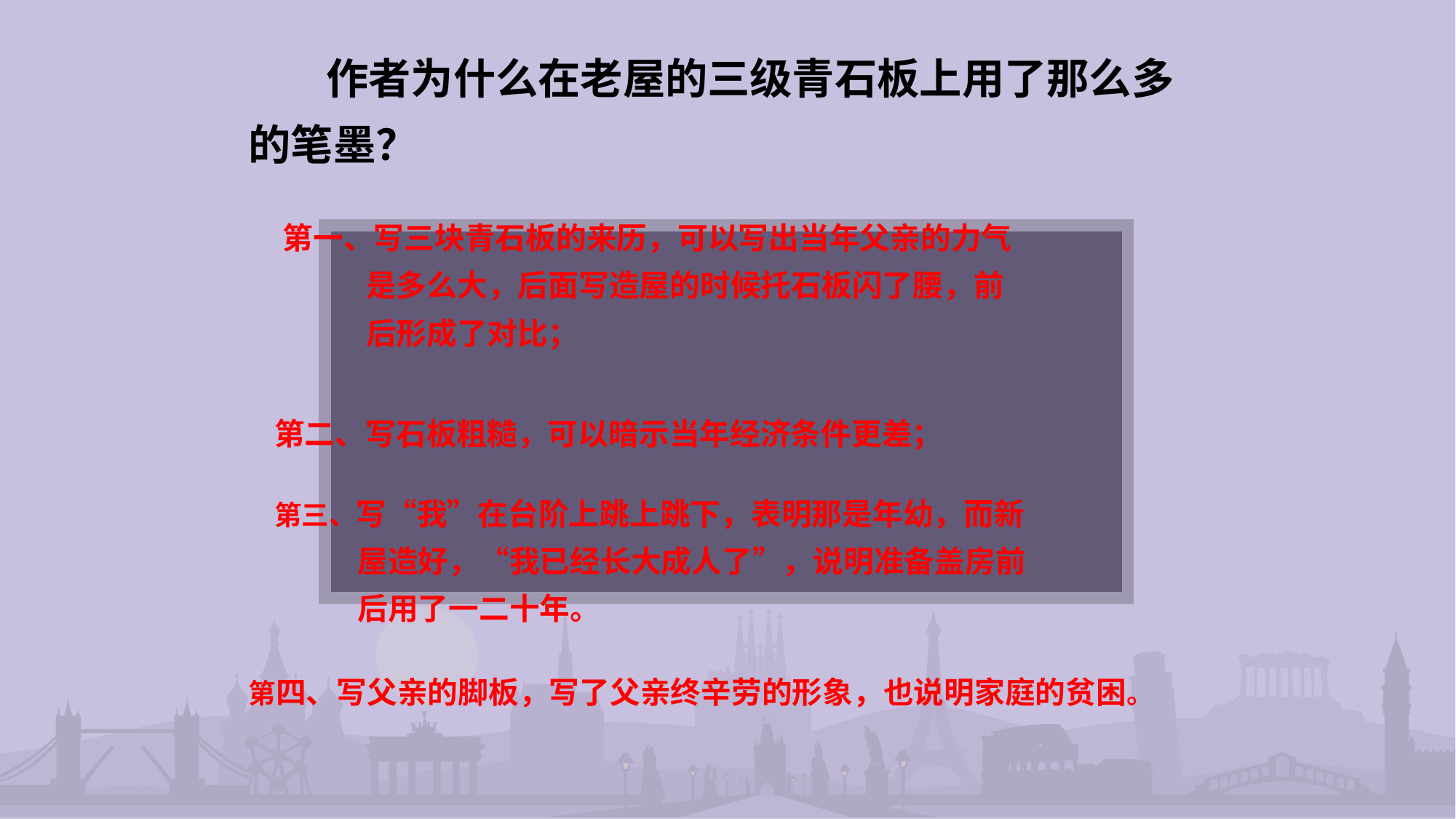

#
       作者为什么在老屋的三级青石板上用了那么多的笔墨？
第一、写三块青石板的来历，可以写出当年父亲的力气
           是多么大，后面写造屋的时候托石板闪了腰，前
           后形成了对比；
第二、写石板粗糙，可以暗示当年经济条件更差；
第三、写“我”在台阶上跳上跳下，表明那是年幼，而新
           屋造好，“我已经长大成人了”，说明准备盖房前
           后用了一二十年。
第四、写父亲的脚板，写了父亲终辛劳的形象，也说明家庭的贫困。